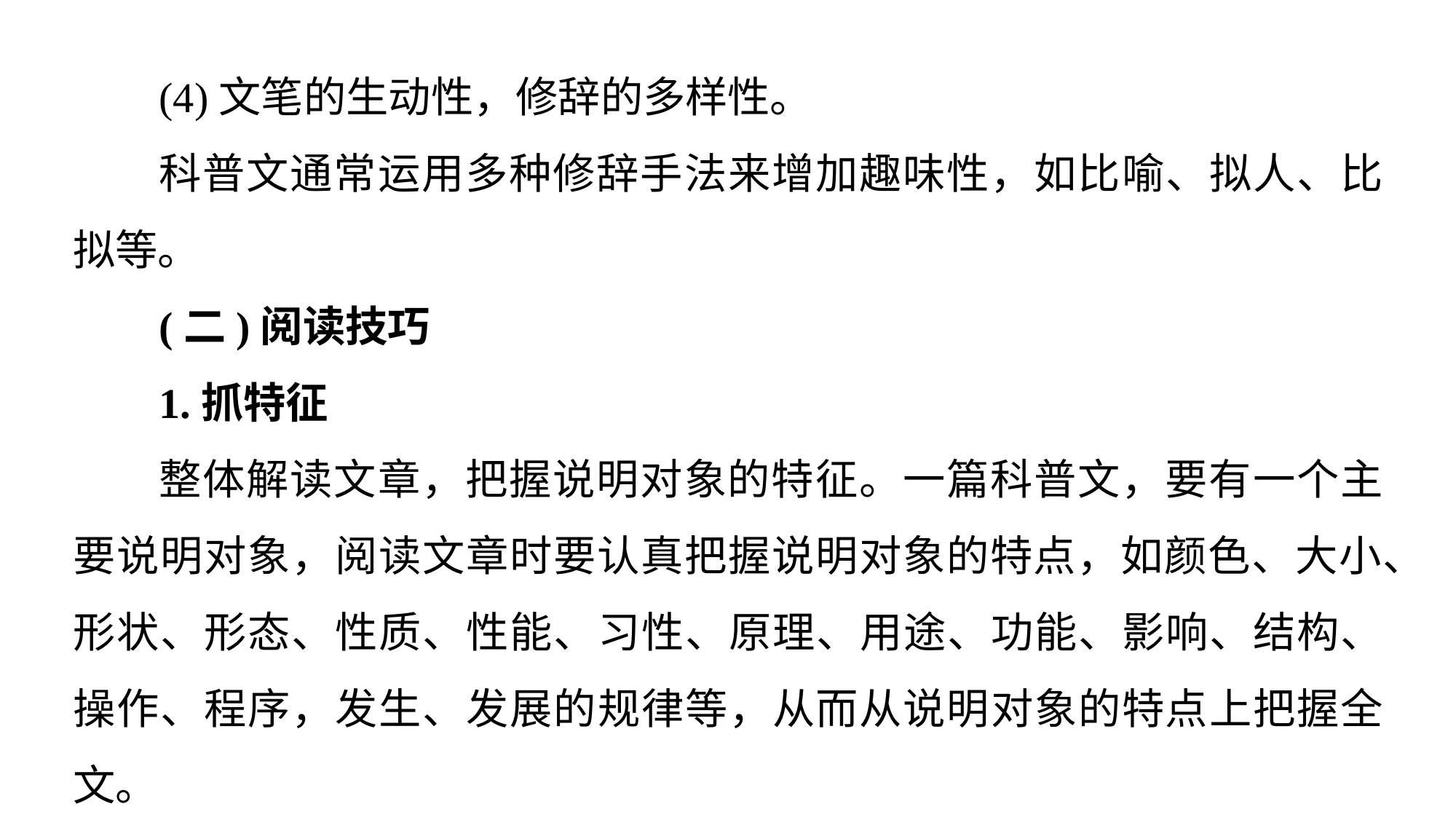

(4)文笔的生动性，修辞的多样性。
科普文通常运用多种修辞手法来增加趣味性，如比喻、拟人、比拟等。
(二)阅读技巧
1.抓特征
整体解读文章，把握说明对象的特征。一篇科普文，要有一个主要说明对象，阅读文章时要认真把握说明对象的特点，如颜色、大小、形状、形态、性质、性能、习性、原理、用途、功能、影响、结构、操作、程序，发生、发展的规律等，从而从说明对象的特点上把握全文。